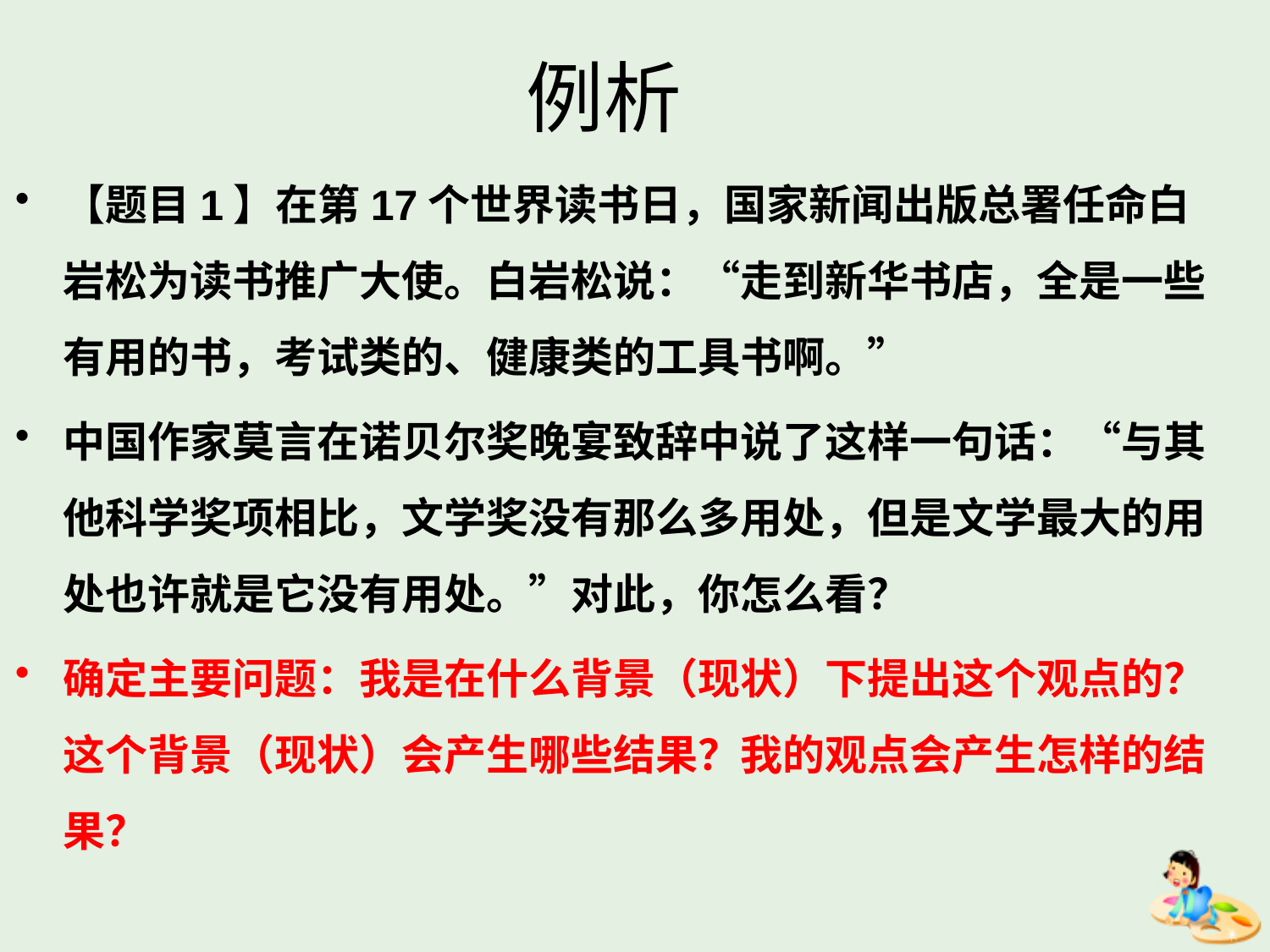

# 例析
【题目1】在第17个世界读书日，国家新闻出版总署任命白岩松为读书推广大使。白岩松说：“走到新华书店，全是一些有用的书，考试类的、健康类的工具书啊。”
中国作家莫言在诺贝尔奖晚宴致辞中说了这样一句话：“与其他科学奖项相比，文学奖没有那么多用处，但是文学最大的用处也许就是它没有用处。”对此，你怎么看？
确定主要问题：我是在什么背景（现状）下提出这个观点的？这个背景（现状）会产生哪些结果？我的观点会产生怎样的结果？